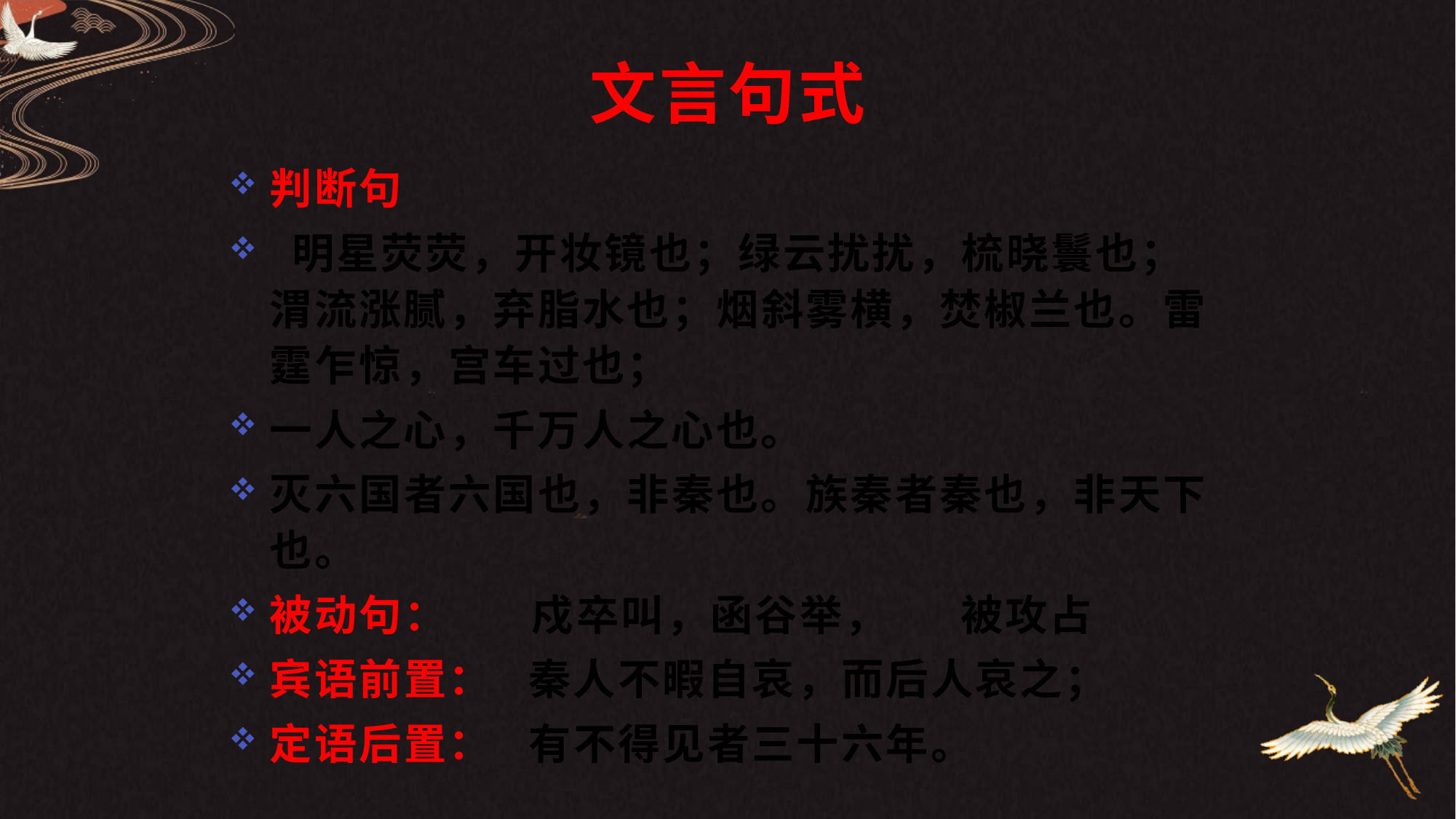

# 文言句式
判断句
 明星荧荧，开妆镜也；绿云扰扰，梳晓鬟也；渭流涨腻，弃脂水也；烟斜雾横，焚椒兰也。雷霆乍惊，宫车过也；
一人之心，千万人之心也。
灭六国者六国也，非秦也。族秦者秦也，非天下也。
被动句：       戍卒叫，函谷举，      被攻占
宾语前置：   秦人不暇自哀，而后人哀之；
定语后置：   有不得见者三十六年。